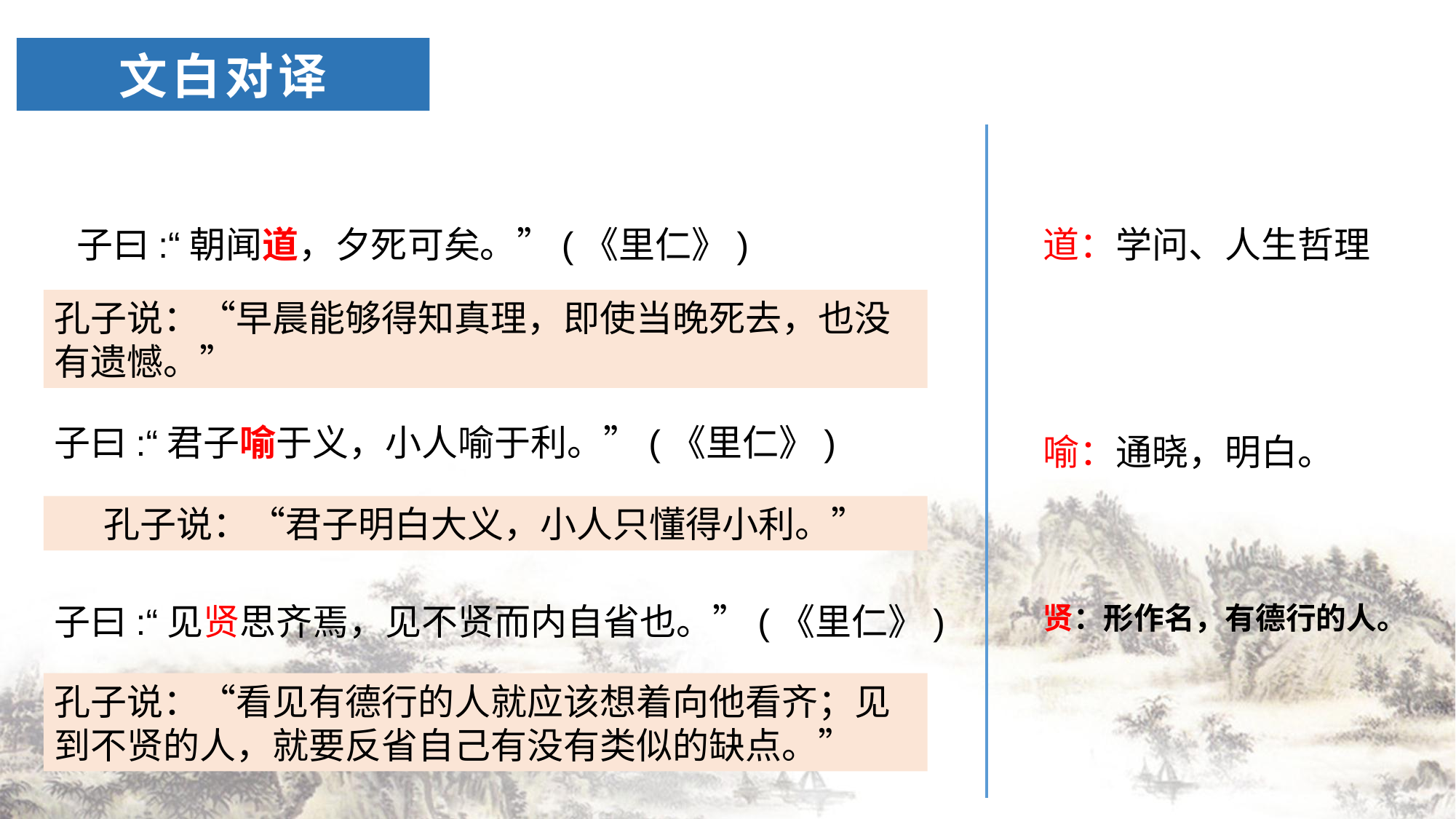

# 文白对译
道：学问、人生哲理
子曰:“朝闻道，夕死可矣。”(《里仁》)
孔子说：“早晨能够得知真理，即使当晚死去，也没有遗憾。”
子曰:“君子喻于义，小人喻于利。”(《里仁》)
喻：通晓，明白。
孔子说：“君子明白大义，小人只懂得小利。”
贤：形作名，有德行的人。
子曰:“见贤思齐焉，见不贤而内自省也。”(《里仁》)
孔子说：“看见有德行的人就应该想着向他看齐；见到不贤的人，就要反省自己有没有类似的缺点。”